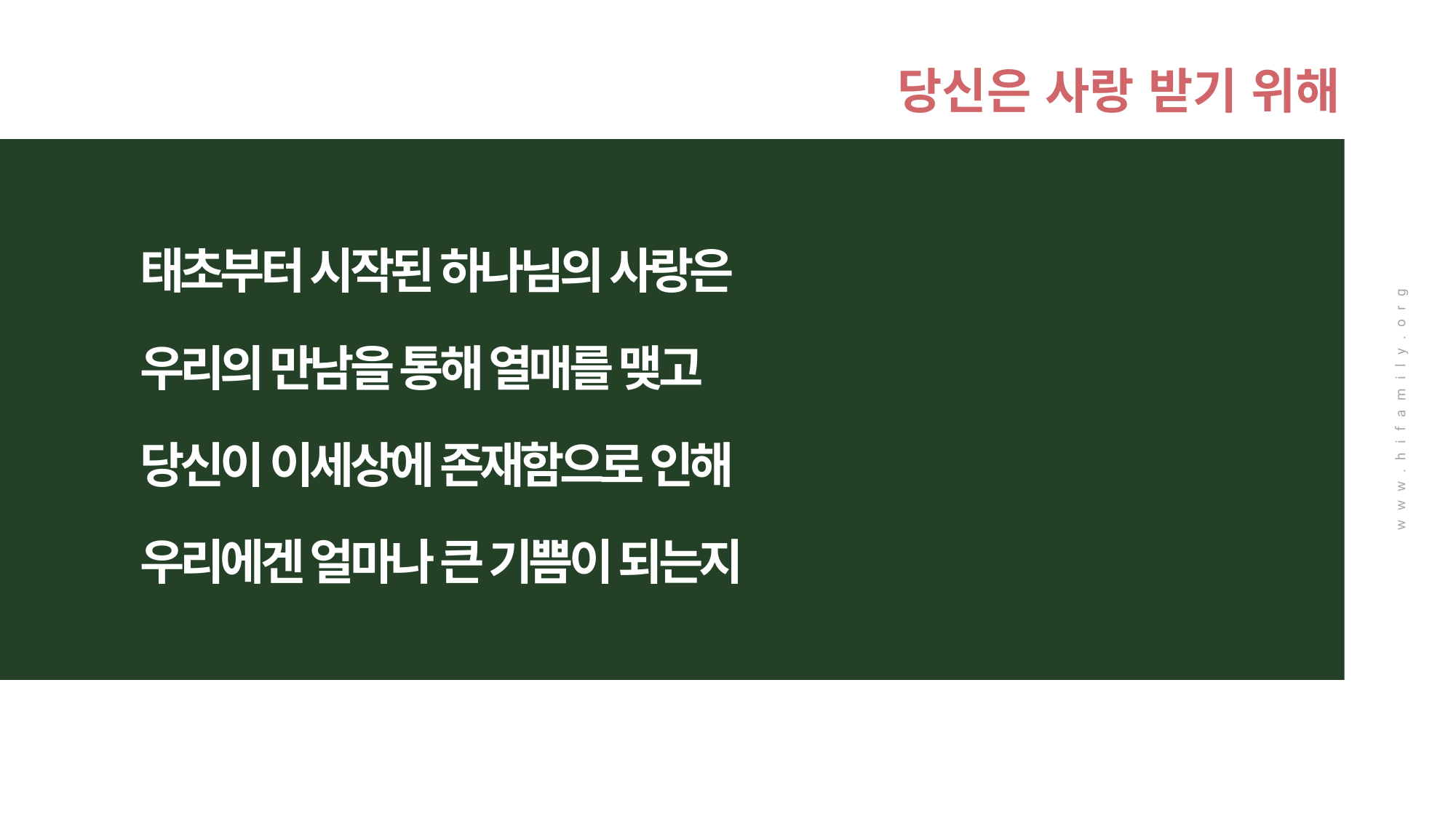

당신은 사랑 받기 위해

태초부터 시작된 하나님의 사랑은
우리의 만남을 통해 열매를 맺고
당신이 이세상에 존재함으로 인해
우리에겐 얼마나 큰 기쁨이 되는지
www.hifamily.org